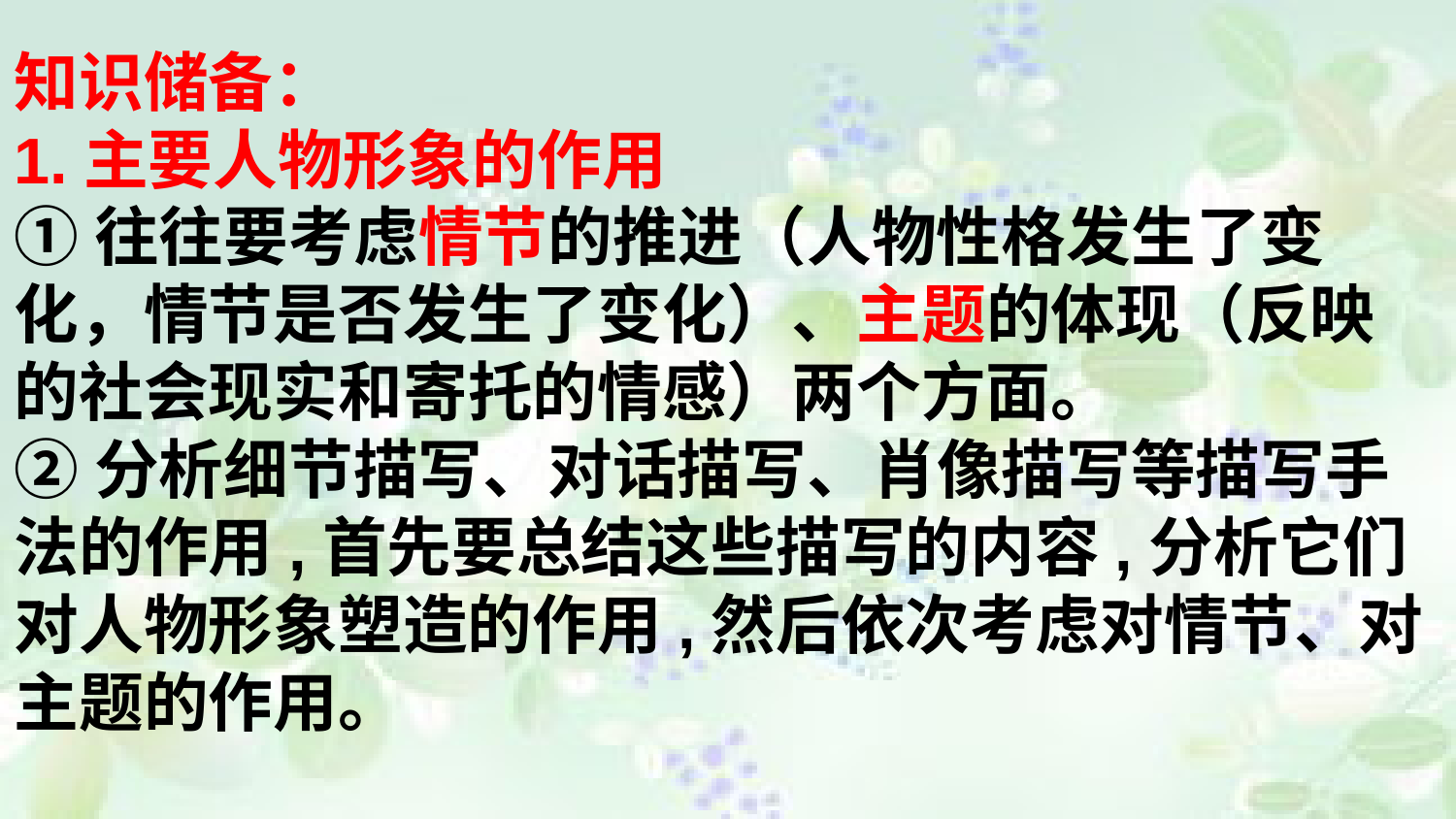

知识储备：
1.主要人物形象的作用
①往往要考虑情节的推进（人物性格发生了变化，情节是否发生了变化）、主题的体现（反映的社会现实和寄托的情感）两个方面。
②分析细节描写、对话描写、肖像描写等描写手法的作用,首先要总结这些描写的内容,分析它们对人物形象塑造的作用,然后依次考虑对情节、对主题的作用。